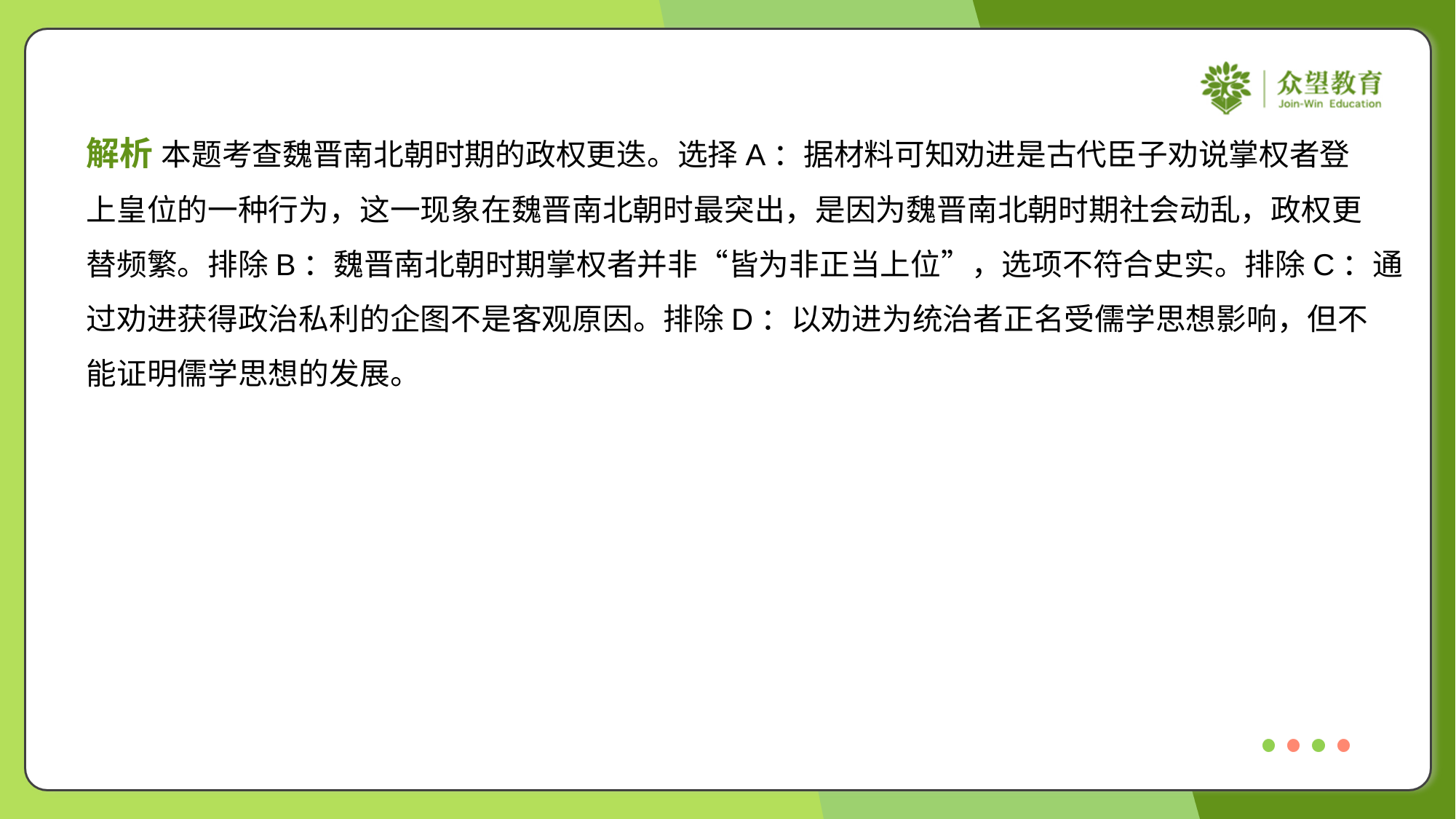

解析 本题考查魏晋南北朝时期的政权更迭。选择A：据材料可知劝进是古代臣子劝说掌权者登
上皇位的一种行为，这一现象在魏晋南北朝时最突出，是因为魏晋南北朝时期社会动乱，政权更
替频繁。排除B：魏晋南北朝时期掌权者并非“皆为非正当上位”，选项不符合史实。排除C：通
过劝进获得政治私利的企图不是客观原因。排除D：以劝进为统治者正名受儒学思想影响，但不
能证明儒学思想的发展。